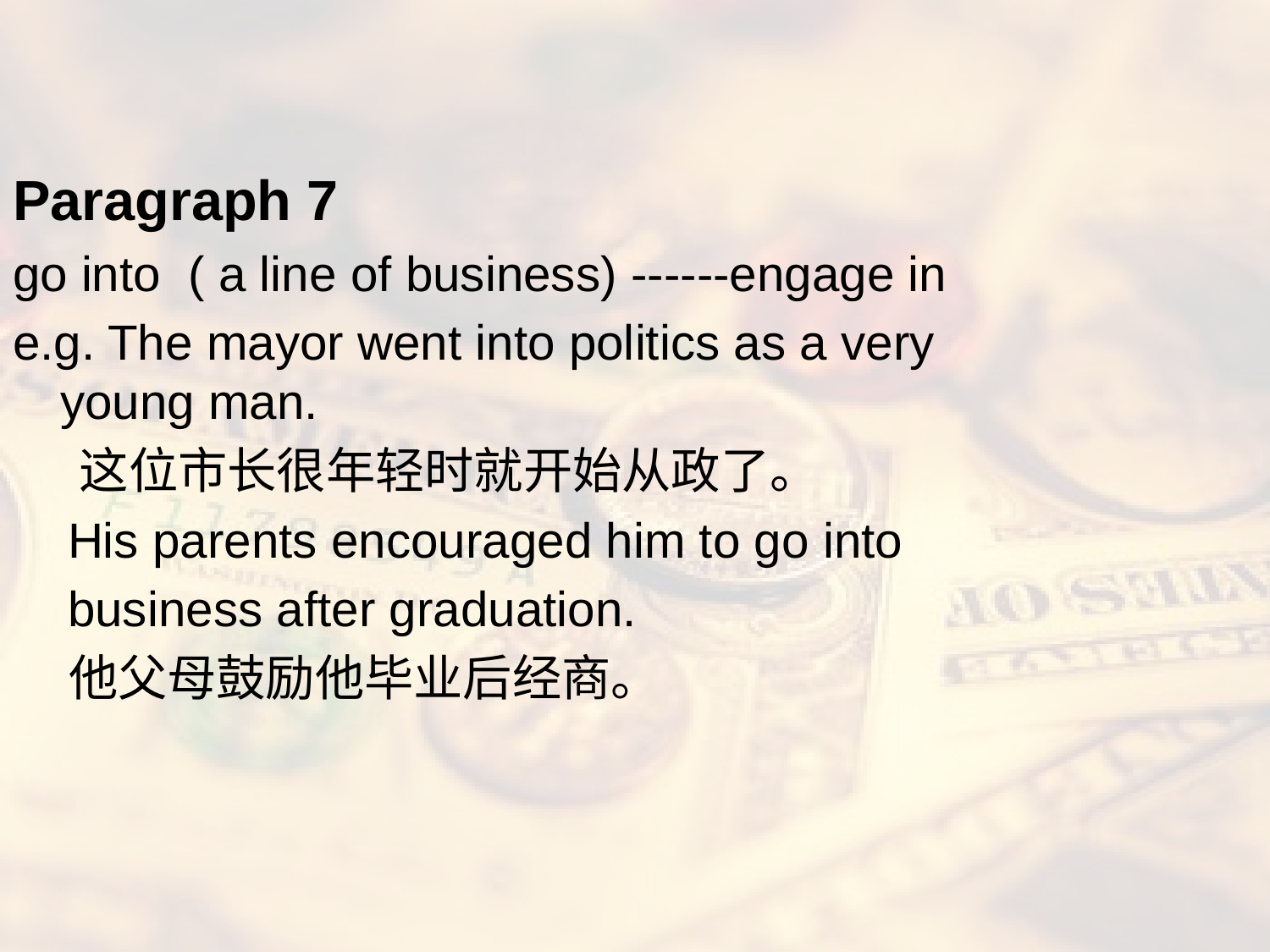

Paragraph 7
go into  ( a line of business) ------engage in
e.g. The mayor went into politics as a very young man.
     这位市长很年轻时就开始从政了。
    His parents encouraged him to go into
    business after graduation.
    他父母鼓励他毕业后经商。
#